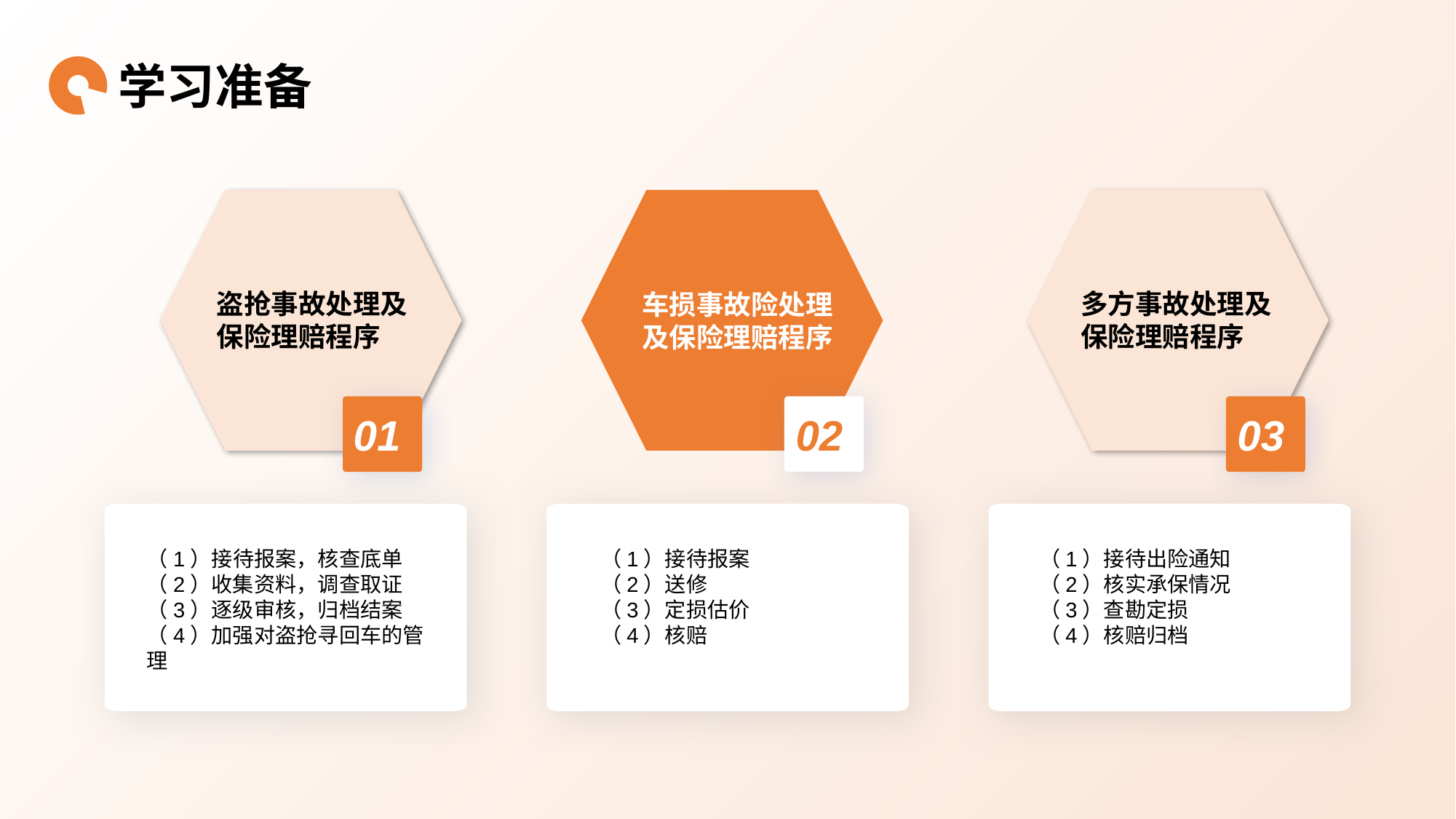

学习准备

盗抢事故处理及保险理赔程序
多方事故处理及保险理赔程序
车损事故险处理及保险理赔程序

01
02
03

（1）接待报案，核查底单
（2）收集资料，调查取证
（3）逐级审核，归档结案
（4）加强对盗抢寻回车的管理
（1）接待报案
（2）送修
（3）定损估价
（4）核赔
（1）接待出险通知
（2）核实承保情况
（3）查勘定损
（4）核赔归档